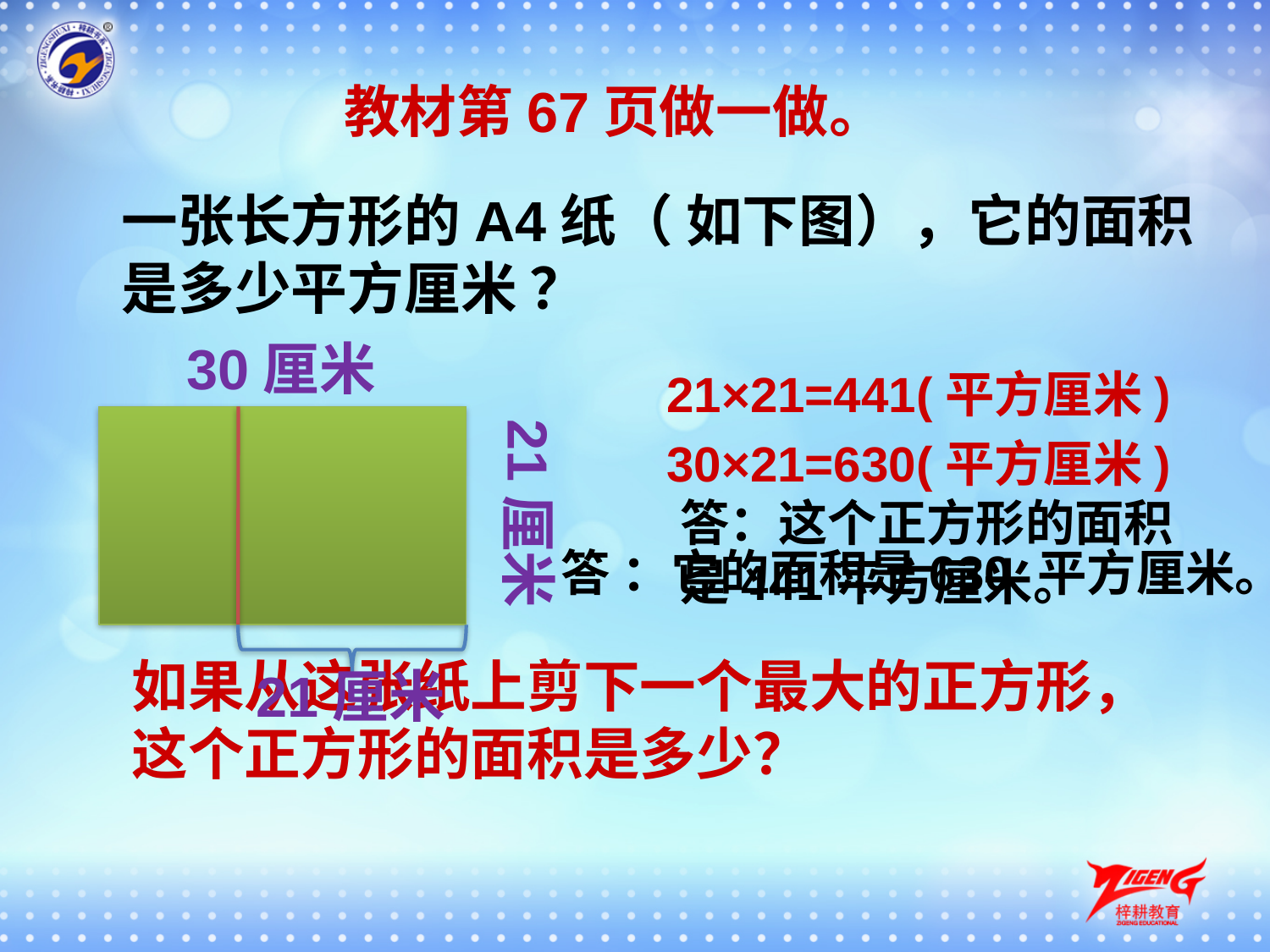

教材第67页做一做。
一张长方形的A4纸（ 如下图），它的面积是多少平方厘米 ？
 30厘米

21厘米
21×21=441(平方厘米)
30×21=630(平方厘米)
答：这个正方形的面积
是441平方厘米。

答 ：它的面积是630 平方厘米。
如果从这张纸上剪下一个最大的正方形，这个正方形的面积是多少？
 21厘米